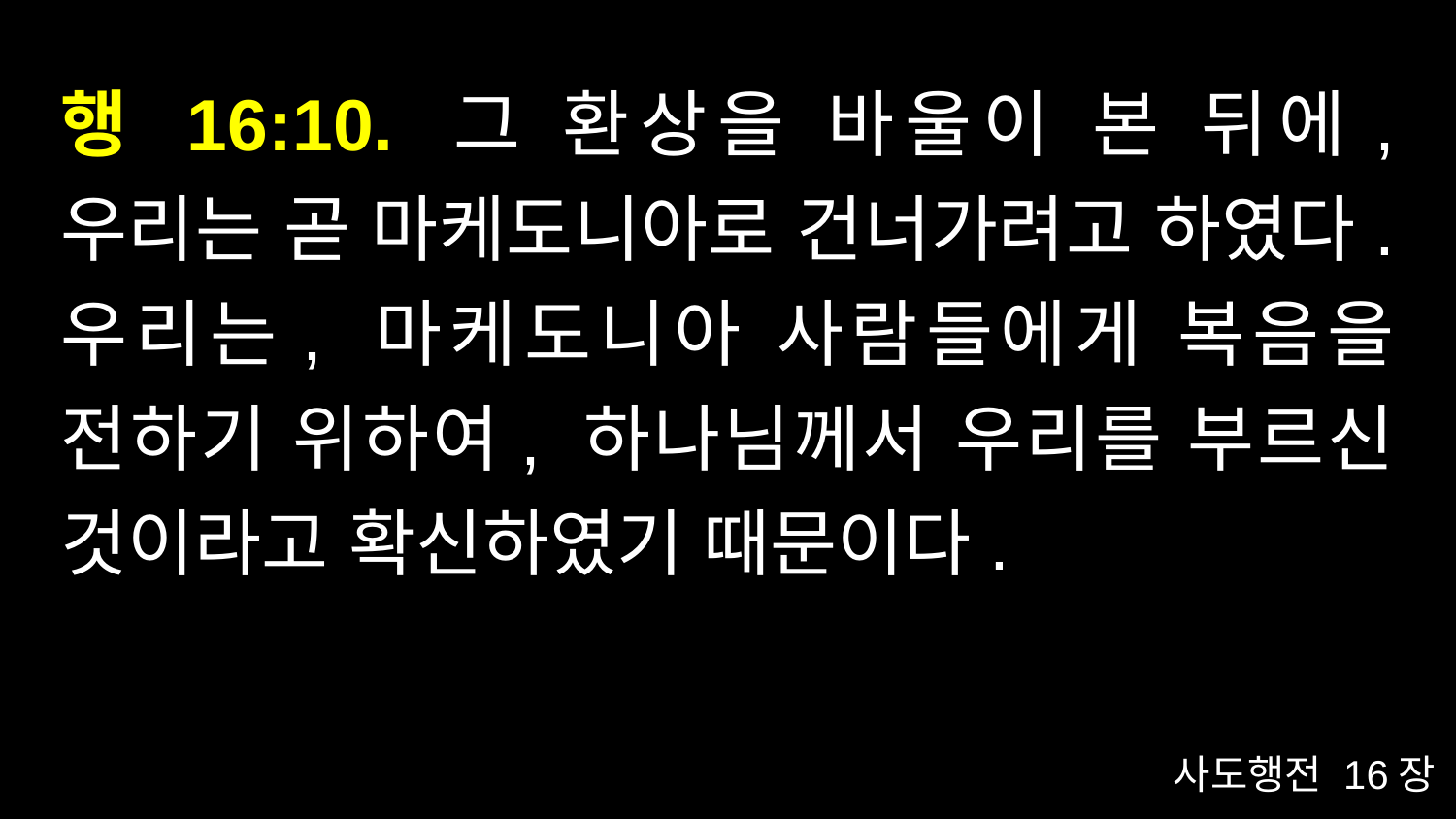

# 행 16:10. 그 환상을 바울이 본 뒤에, 우리는 곧 마케도니아로 건너가려고 하였다. 우리는, 마케도니아 사람들에게 복음을 전하기 위하여, 하나님께서 우리를 부르신 것이라고 확신하였기 때문이다.
사도행전 16장